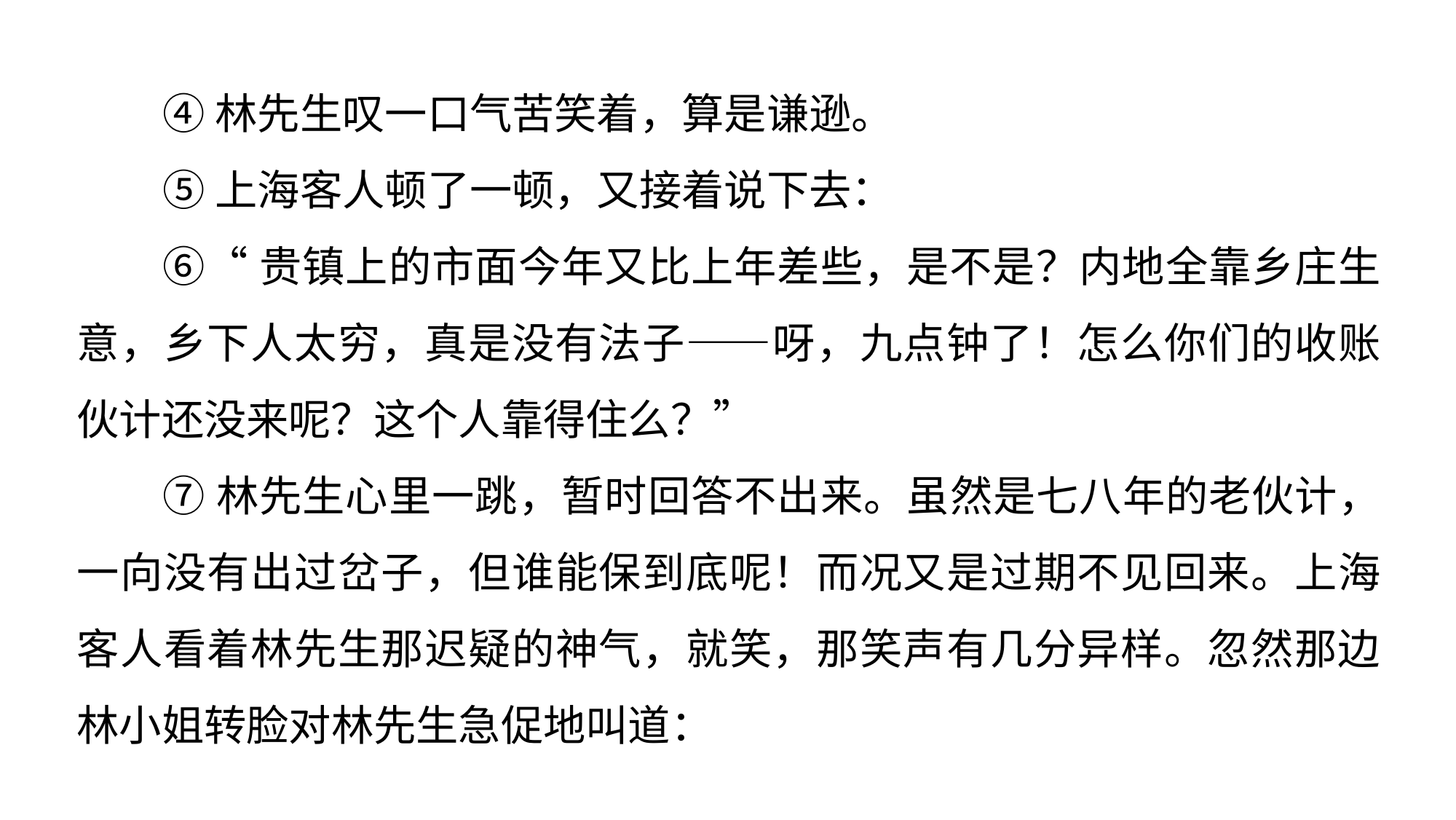

④林先生叹一口气苦笑着，算是谦逊。
⑤上海客人顿了一顿，又接着说下去：
⑥“贵镇上的市面今年又比上年差些，是不是？内地全靠乡庄生意，乡下人太穷，真是没有法子——呀，九点钟了！怎么你们的收账伙计还没来呢？这个人靠得住么？”
⑦林先生心里一跳，暂时回答不出来。虽然是七八年的老伙计，一向没有出过岔子，但谁能保到底呢！而况又是过期不见回来。上海客人看着林先生那迟疑的神气，就笑，那笑声有几分异样。忽然那边林小姐转脸对林先生急促地叫道：